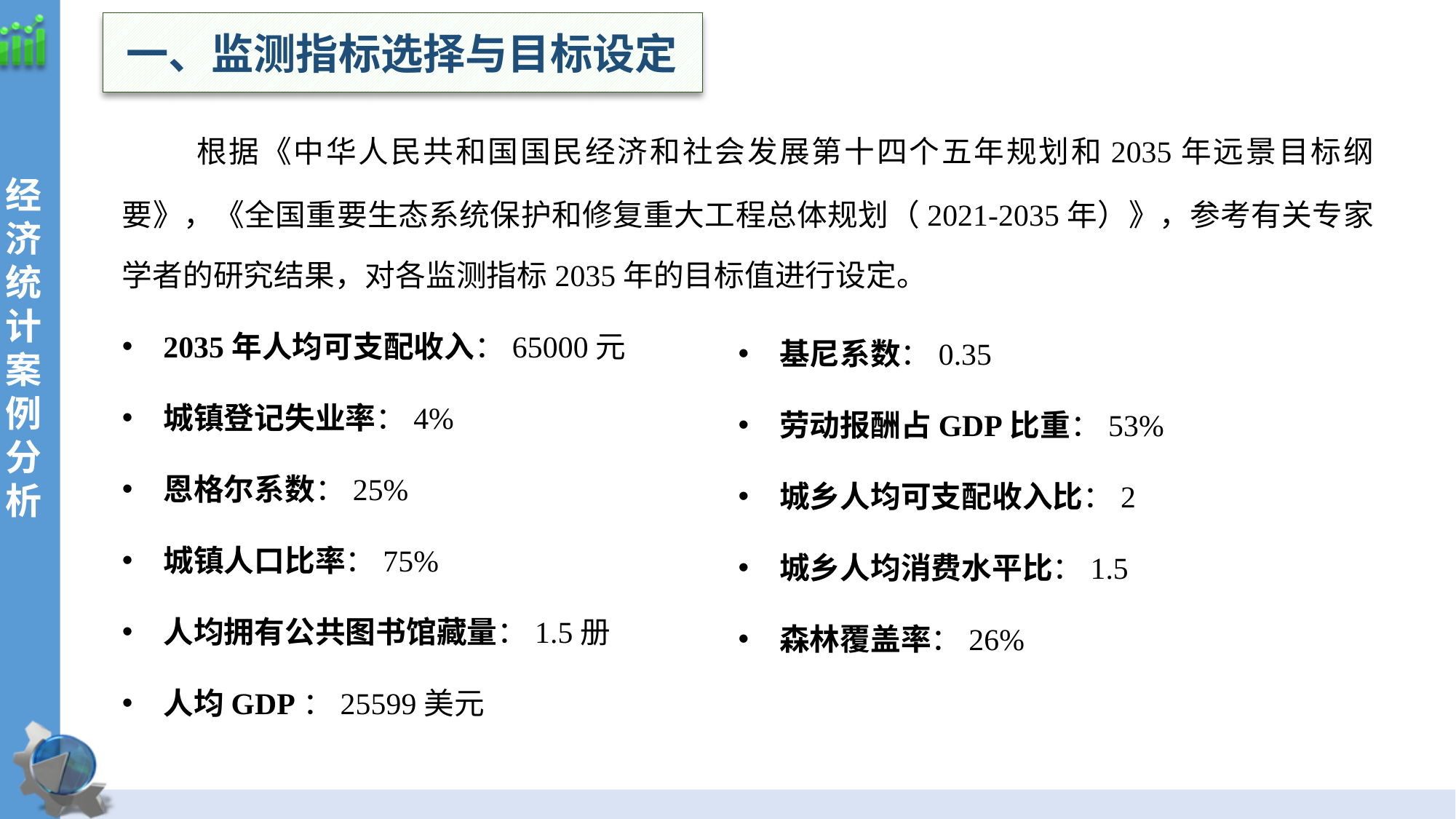

一、监测指标选择与目标设定
   根据《中华人民共和国国民经济和社会发展第十四个五年规划和2035年远景目标纲要》，《全国重要生态系统保护和修复重大工程总体规划（2021-2035年）》，参考有关专家学者的研究结果，对各监测指标2035年的目标值进行设定。
2035年人均可支配收入：65000元
城镇登记失业率：4%
恩格尔系数：25%
城镇人口比率：75%
人均拥有公共图书馆藏量：1.5册
人均GDP：25599美元

经
济统计案例分析

基尼系数：0.35
劳动报酬占GDP比重：53%
城乡人均可支配收入比：2
城乡人均消费水平比：1.5
森林覆盖率：26%